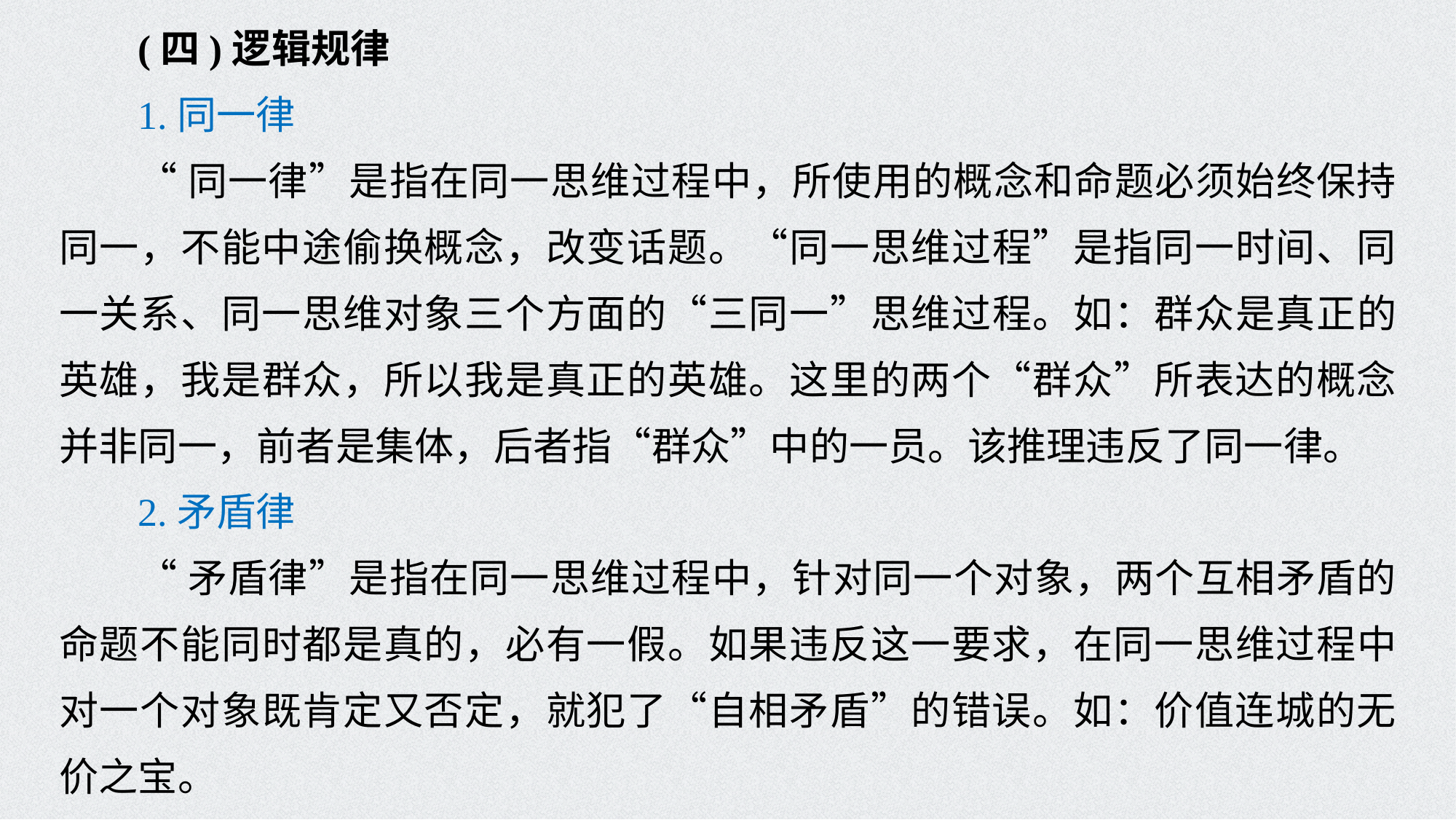

(四)逻辑规律
1.同一律
“同一律”是指在同一思维过程中，所使用的概念和命题必须始终保持同一，不能中途偷换概念，改变话题。“同一思维过程”是指同一时间、同一关系、同一思维对象三个方面的“三同一”思维过程。如：群众是真正的英雄，我是群众，所以我是真正的英雄。这里的两个“群众”所表达的概念并非同一，前者是集体，后者指“群众”中的一员。该推理违反了同一律。
2.矛盾律
“矛盾律”是指在同一思维过程中，针对同一个对象，两个互相矛盾的命题不能同时都是真的，必有一假。如果违反这一要求，在同一思维过程中对一个对象既肯定又否定，就犯了“自相矛盾”的错误。如：价值连城的无价之宝。